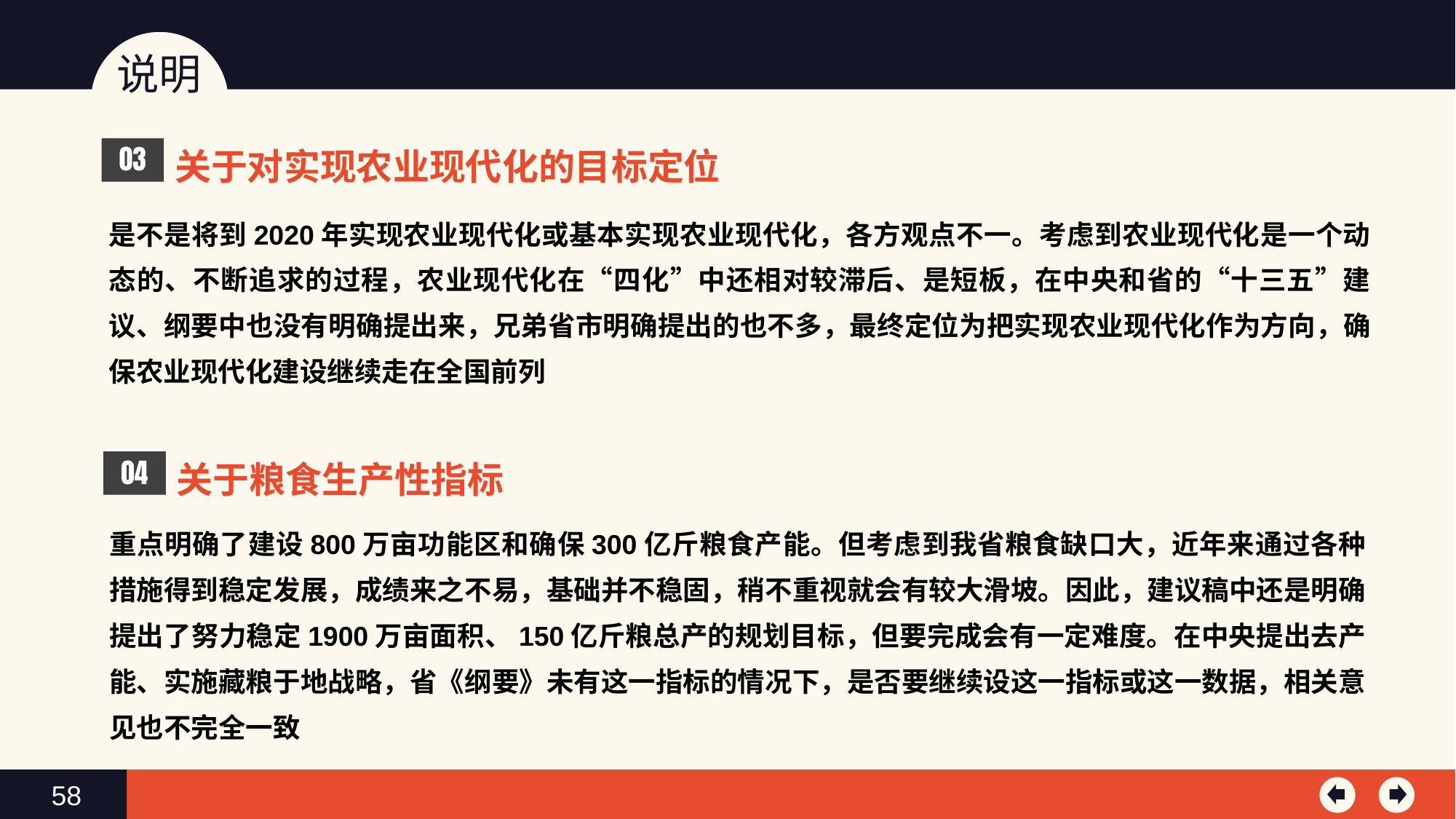

说明
关于对实现农业现代化的目标定位
03
是不是将到2020年实现农业现代化或基本实现农业现代化，各方观点不一。考虑到农业现代化是一个动态的、不断追求的过程，农业现代化在“四化”中还相对较滞后、是短板，在中央和省的“十三五”建议、纲要中也没有明确提出来，兄弟省市明确提出的也不多，最终定位为把实现农业现代化作为方向，确保农业现代化建设继续走在全国前列
关于粮食生产性指标
04
重点明确了建设800万亩功能区和确保300亿斤粮食产能。但考虑到我省粮食缺口大，近年来通过各种措施得到稳定发展，成绩来之不易，基础并不稳固，稍不重视就会有较大滑坡。因此，建议稿中还是明确提出了努力稳定1900万亩面积、150亿斤粮总产的规划目标，但要完成会有一定难度。在中央提出去产能、实施藏粮于地战略，省《纲要》未有这一指标的情况下，是否要继续设这一指标或这一数据，相关意见也不完全一致
58